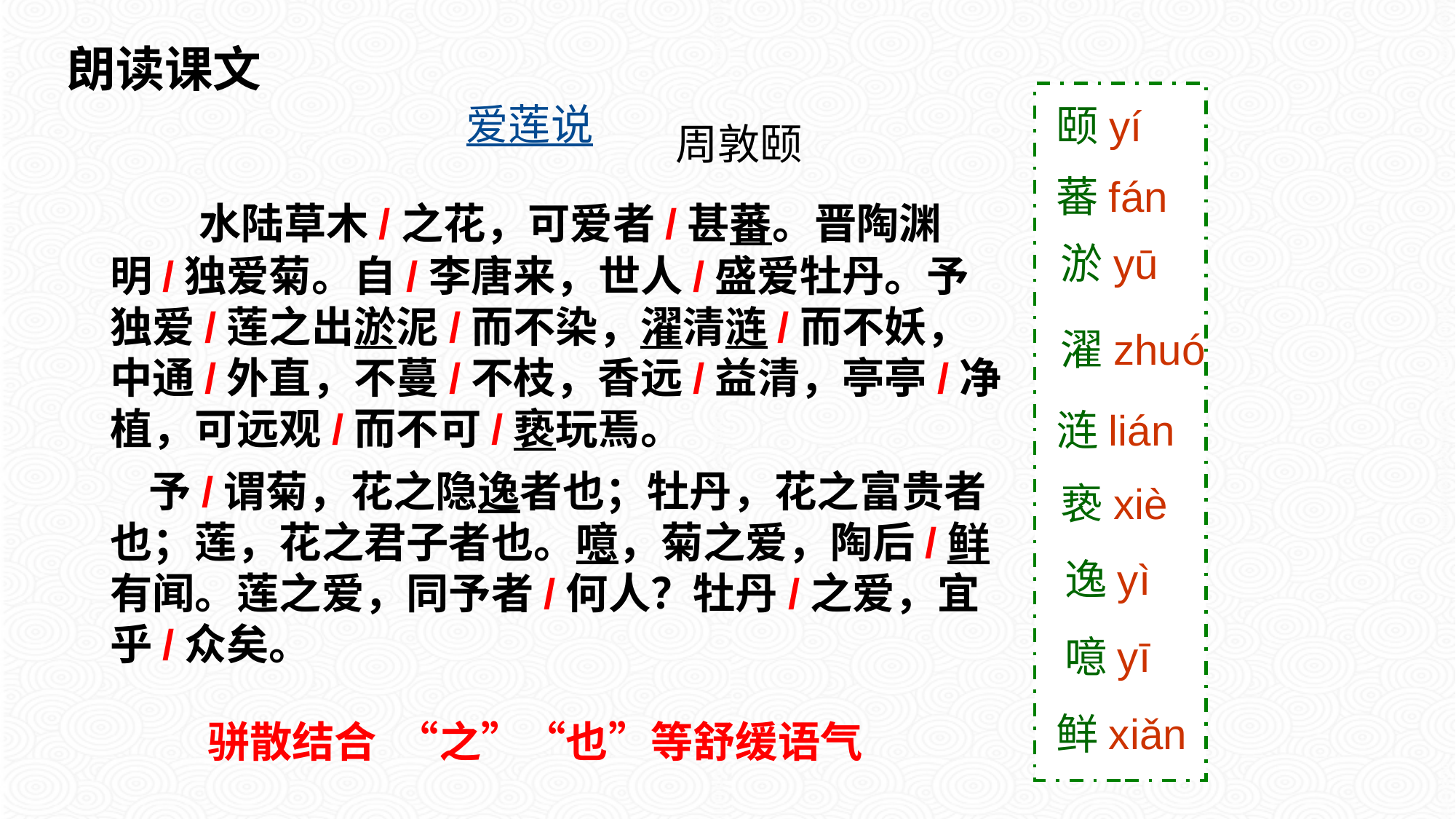

朗读课文

爱莲说
颐yí
周敦颐
蕃fán
       水陆草木/之花，可爱者/甚蕃。晋陶渊明/独爱菊。自/李唐来，世人/盛爱牡丹。予独爱/莲之出淤泥/而不染，濯清涟/而不妖，中通/外直，不蔓/不枝，香远/益清，亭亭/净植，可远观/而不可/亵玩焉。
   予/谓菊，花之隐逸者也；牡丹，花之富贵者也；莲，花之君子者也。噫，菊之爱，陶后/鲜有闻。莲之爱，同予者/何人？牡丹/之爱，宜乎/众矣。
淤yū
濯zhuó
涟lián
亵xiè
逸yì
噫yī
鲜xiǎn
骈散结合  “之”“也”等舒缓语气